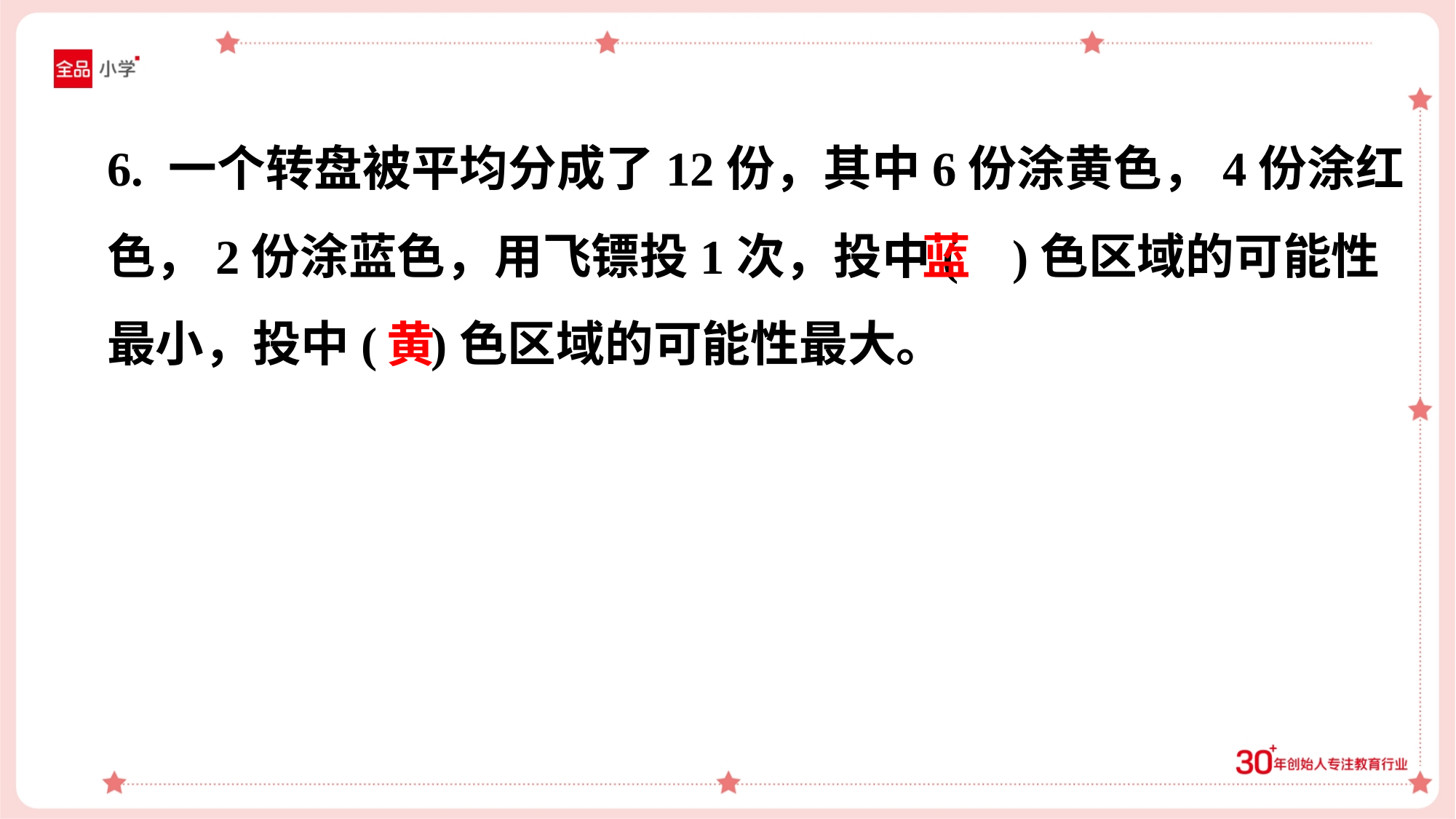

6. 一个转盘被平均分成了12份，其中6份涂黄色，4份涂红
色，2份涂蓝色，用飞镖投1次，投中(    )色区域的可能性
最小，投中(    )色区域的可能性最大。
蓝
黄